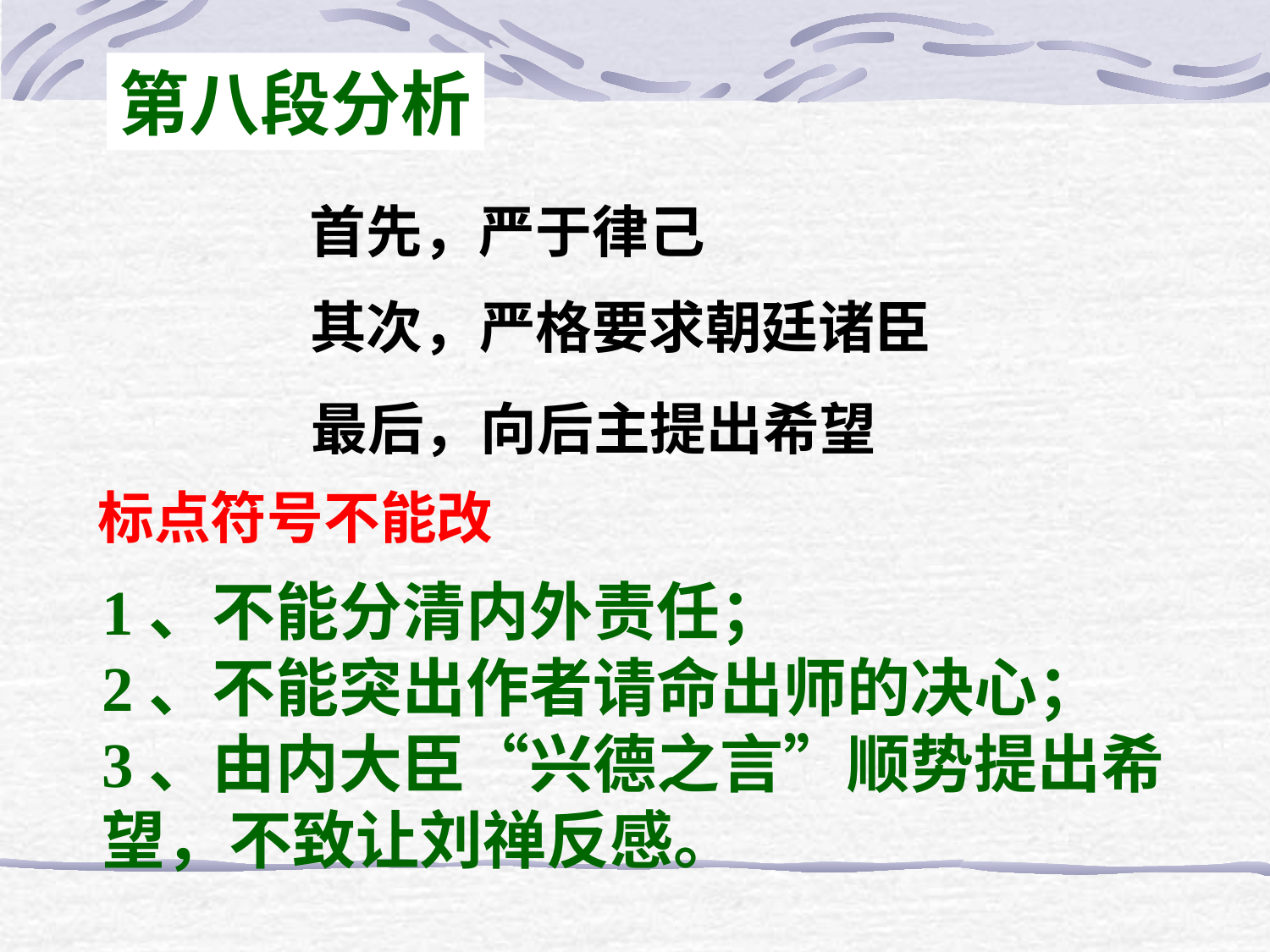

第八段分析
首先，严于律己
其次，严格要求朝廷诸臣
最后，向后主提出希望
标点符号不能改
1、不能分清内外责任；
2、不能突出作者请命出师的决心；
3、由内大臣“兴德之言”顺势提出希望，不致让刘禅反感。